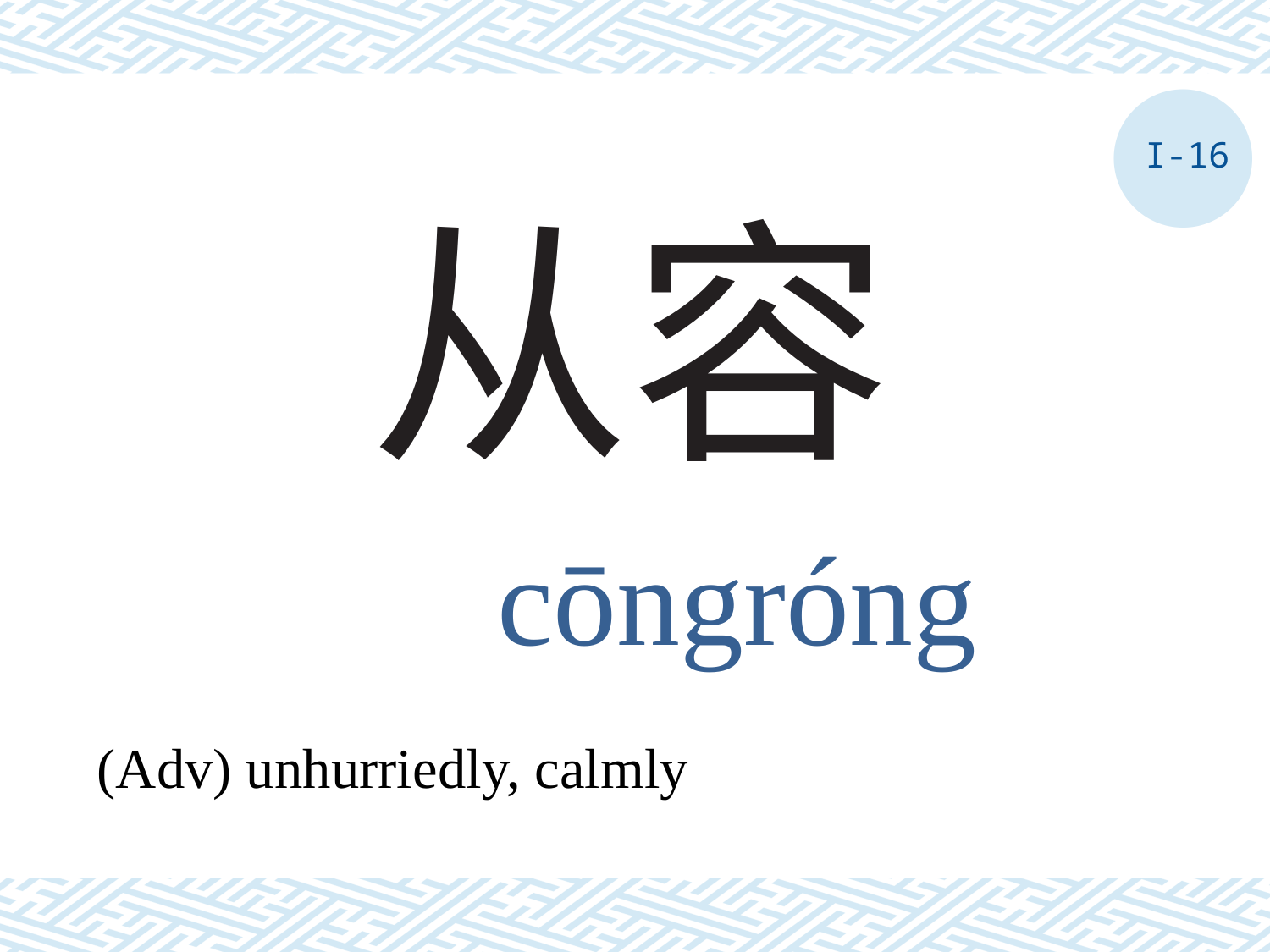

I-16

# 从容
cōngróng
(Adv) unhurriedly, calmly